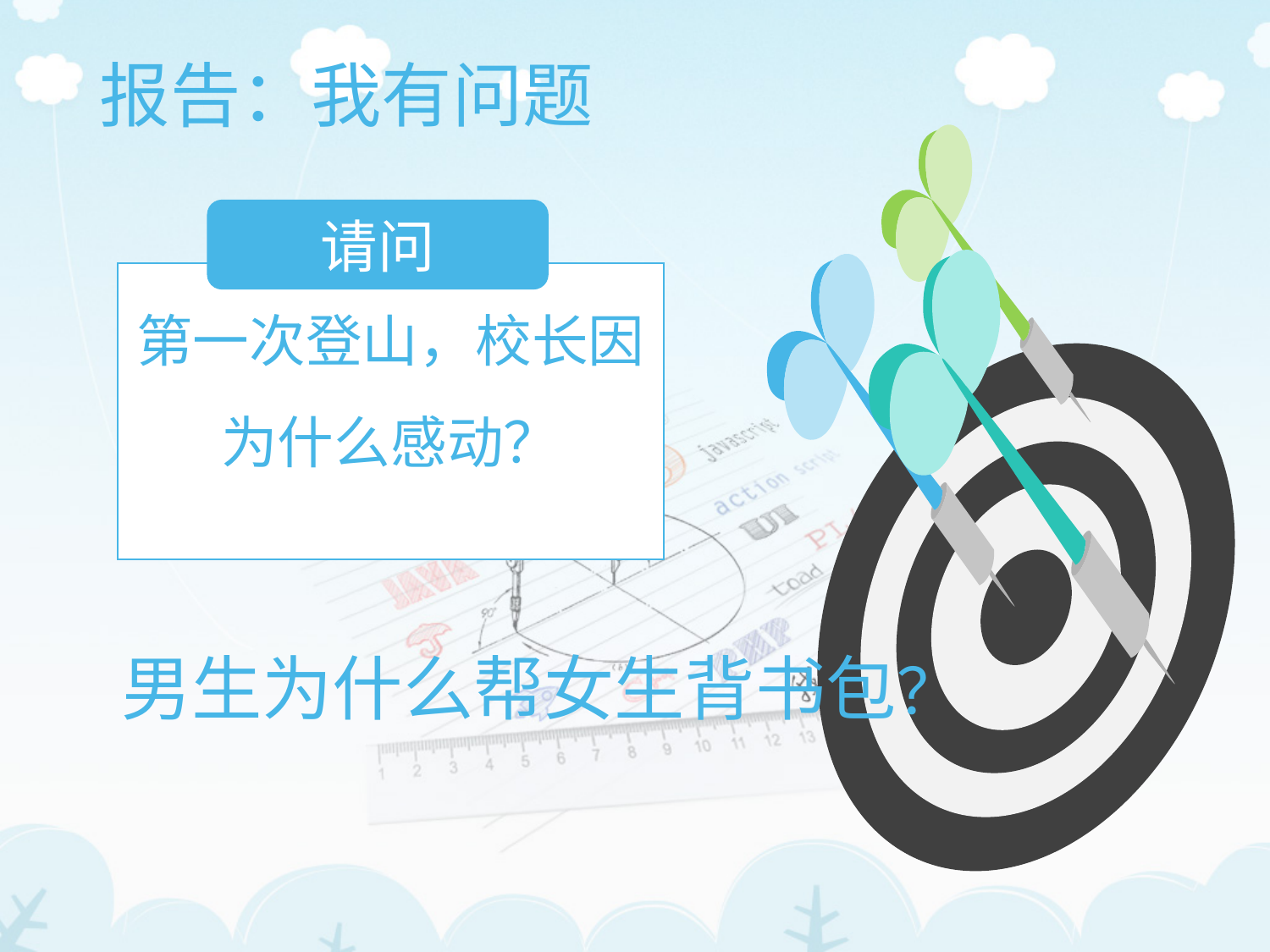

报告：我有问题

请问
第一次登山，校长因为什么感动？

男生为什么帮女生背书包？